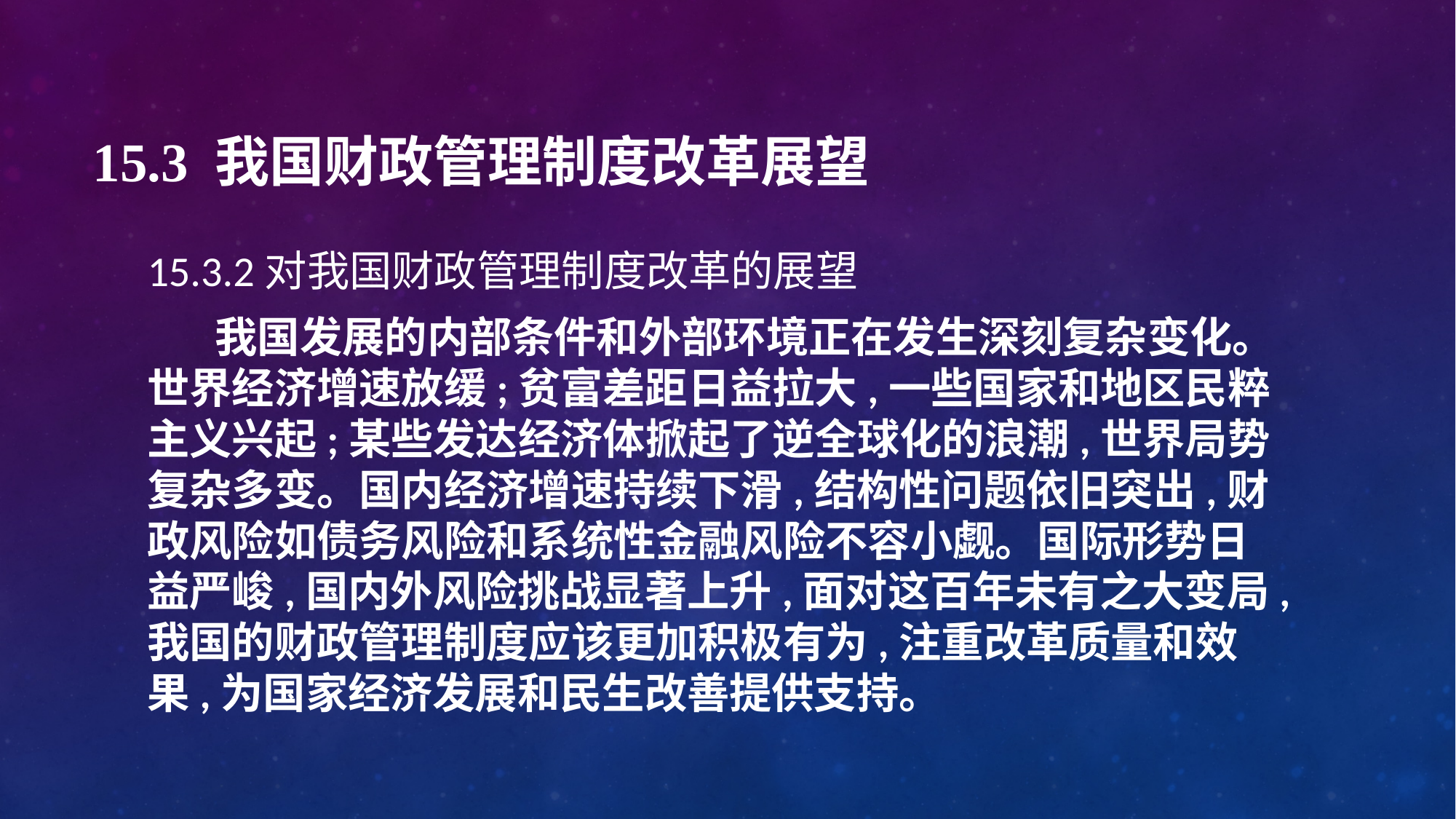

# 15.3 我国财政管理制度改革展望
15.3.2对我国财政管理制度改革的展望
      我国发展的内部条件和外部环境正在发生深刻复杂变化。世界经济增速放缓;贫富差距日益拉大,一些国家和地区民粹主义兴起;某些发达经济体掀起了逆全球化的浪潮,世界局势复杂多变。国内经济增速持续下滑,结构性问题依旧突出,财政风险如债务风险和系统性金融风险不容小觑。国际形势日益严峻,国内外风险挑战显著上升,面对这百年未有之大变局,我国的财政管理制度应该更加积极有为,注重改革质量和效果,为国家经济发展和民生改善提供支持。